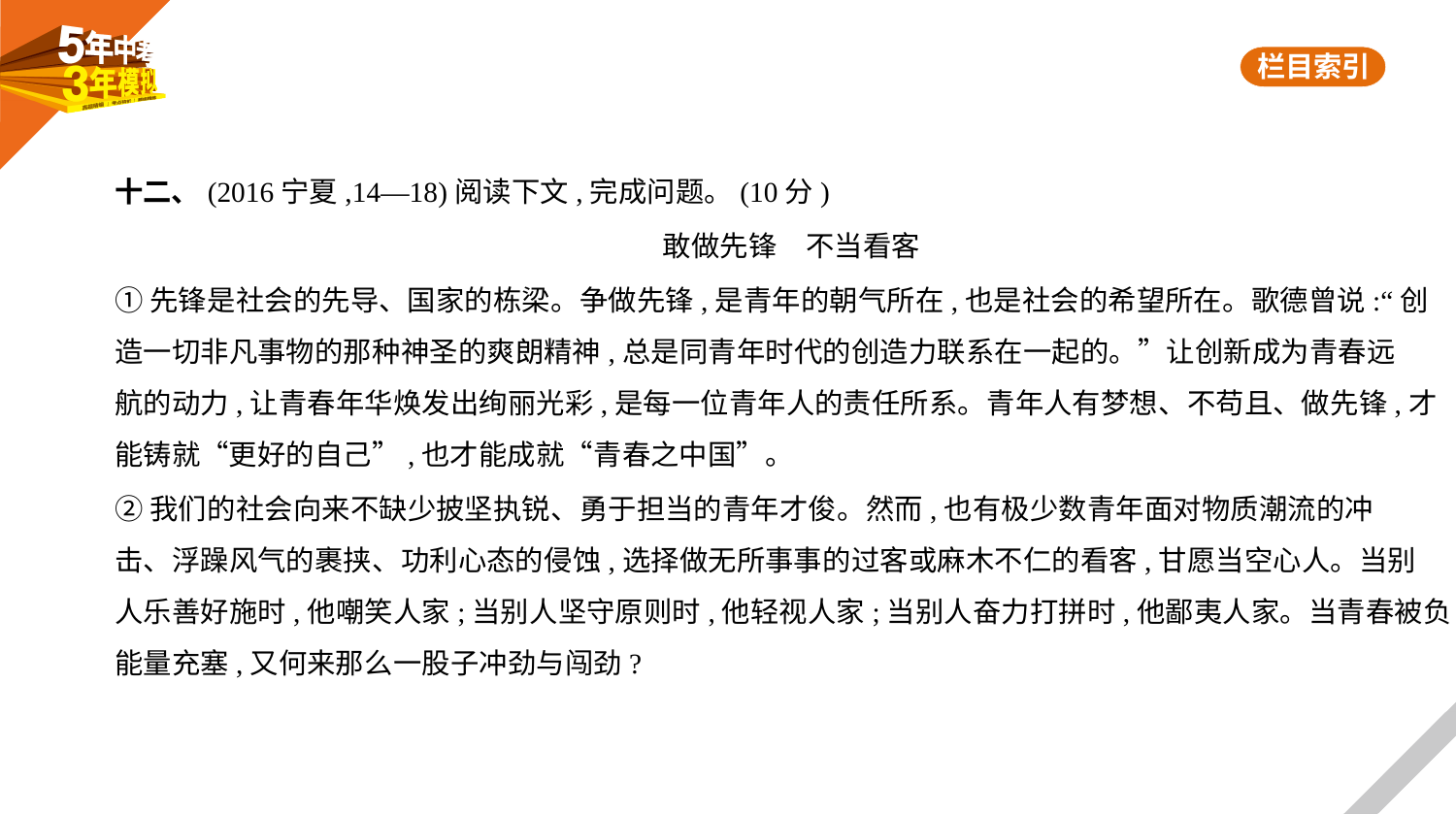

十二、(2016宁夏,14—18)阅读下文,完成问题。(10分)
敢做先锋　不当看客
①先锋是社会的先导、国家的栋梁。争做先锋,是青年的朝气所在,也是社会的希望所在。歌德曾说:“创
造一切非凡事物的那种神圣的爽朗精神,总是同青年时代的创造力联系在一起的。”让创新成为青春远
航的动力,让青春年华焕发出绚丽光彩,是每一位青年人的责任所系。青年人有梦想、不苟且、做先锋,才
能铸就“更好的自己”,也才能成就“青春之中国”。
②我们的社会向来不缺少披坚执锐、勇于担当的青年才俊。然而,也有极少数青年面对物质潮流的冲
击、浮躁风气的裹挟、功利心态的侵蚀,选择做无所事事的过客或麻木不仁的看客,甘愿当空心人。当别
人乐善好施时,他嘲笑人家;当别人坚守原则时,他轻视人家;当别人奋力打拼时,他鄙夷人家。当青春被负
能量充塞,又何来那么一股子冲劲与闯劲?